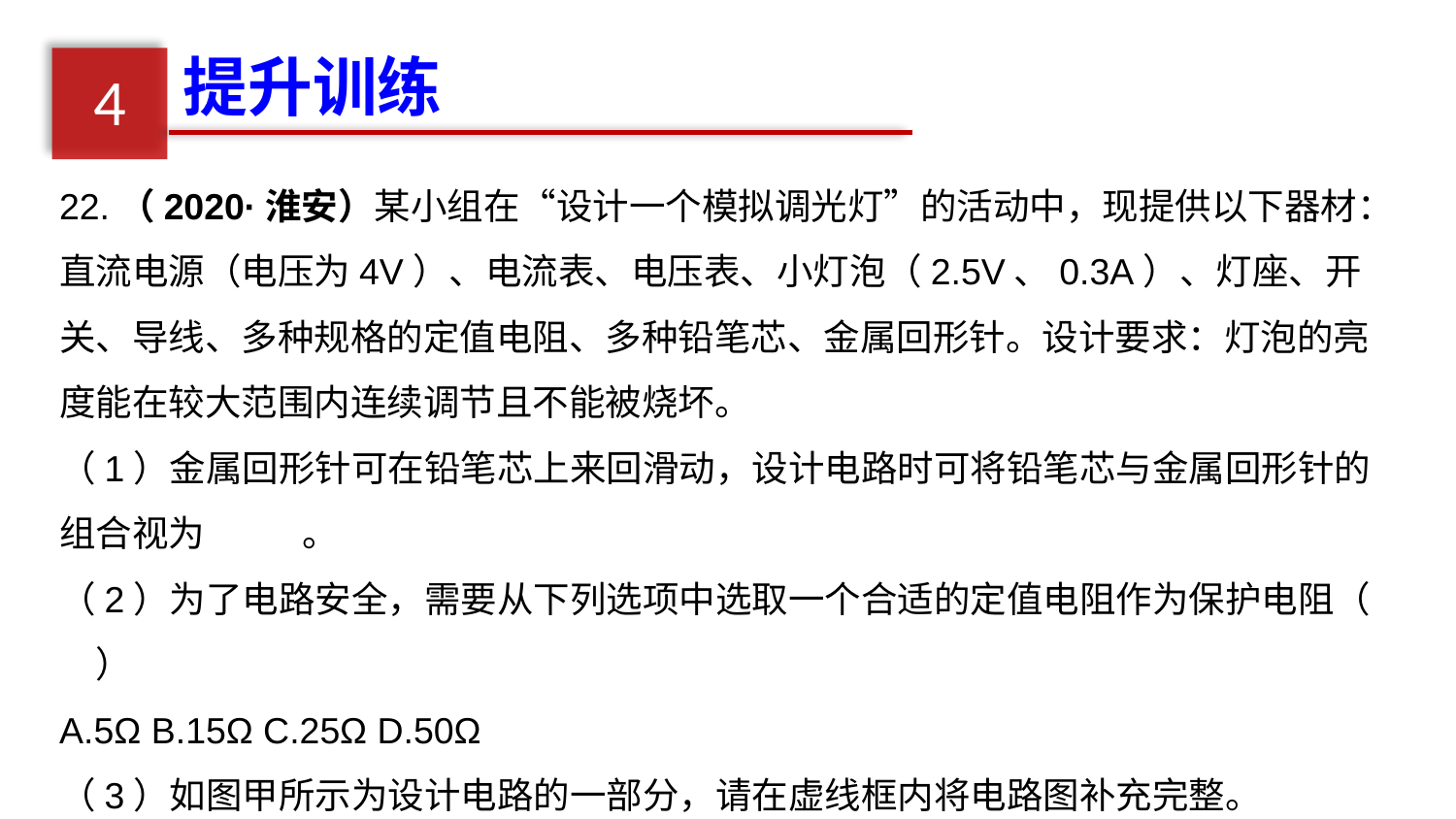

提升训练

4
22.（2020·淮安）某小组在“设计一个模拟调光灯”的活动中，现提供以下器材：直流电源（电压为4V）、电流表、电压表、小灯泡（2.5V、0.3A）、灯座、开关、导线、多种规格的定值电阻、多种铅笔芯、金属回形针。设计要求：灯泡的亮度能在较大范围内连续调节且不能被烧坏。
（1）金属回形针可在铅笔芯上来回滑动，设计电路时可将铅笔芯与金属回形针的组合视为　   　。
（2）为了电路安全，需要从下列选项中选取一个合适的定值电阻作为保护电阻（  　）
A.5Ω B.15Ω C.25Ω D.50Ω
（3）如图甲所示为设计电路的一部分，请在虚线框内将电路图补充完整。